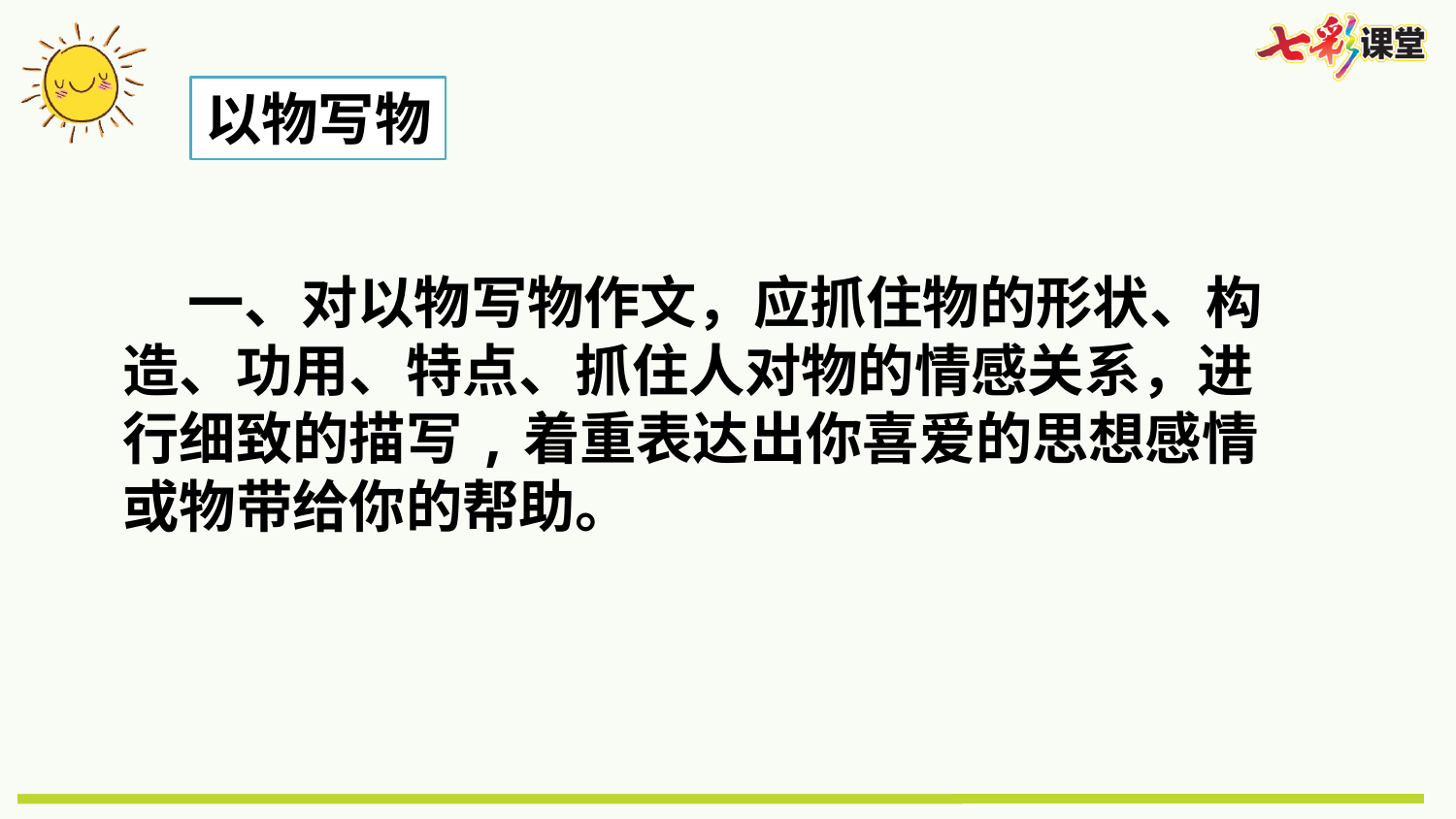

以物写物
    一、对以物写物作文，应抓住物的形状、构造、功用、特点、抓住人对物的情感关系，进行细致的描写,着重表达出你喜爱的思想感情或物带给你的帮助。